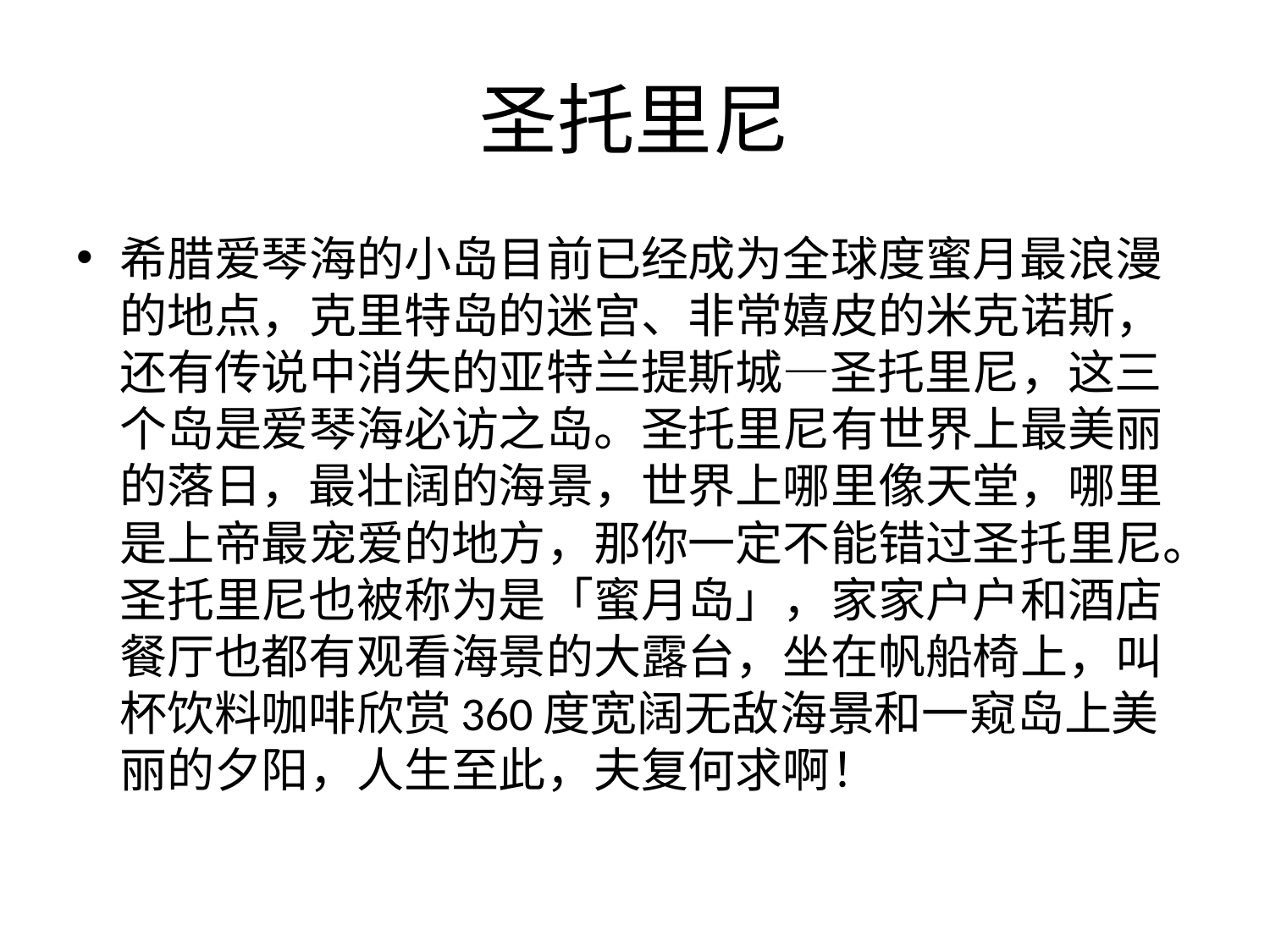

# 圣托里尼
希腊爱琴海的小岛目前已经成为全球度蜜月最浪漫的地点，克里特岛的迷宫、非常嬉皮的米克诺斯，还有传说中消失的亚特兰提斯城—圣托里尼，这三个岛是爱琴海必访之岛。圣托里尼有世界上最美丽的落日，最壮阔的海景，世界上哪里像天堂，哪里是上帝最宠爱的地方，那你一定不能错过圣托里尼。圣托里尼也被称为是「蜜月岛」，家家户户和酒店餐厅也都有观看海景的大露台，坐在帆船椅上，叫杯饮料咖啡欣赏360度宽阔无敌海景和一窥岛上美丽的夕阳，人生至此，夫复何求啊！